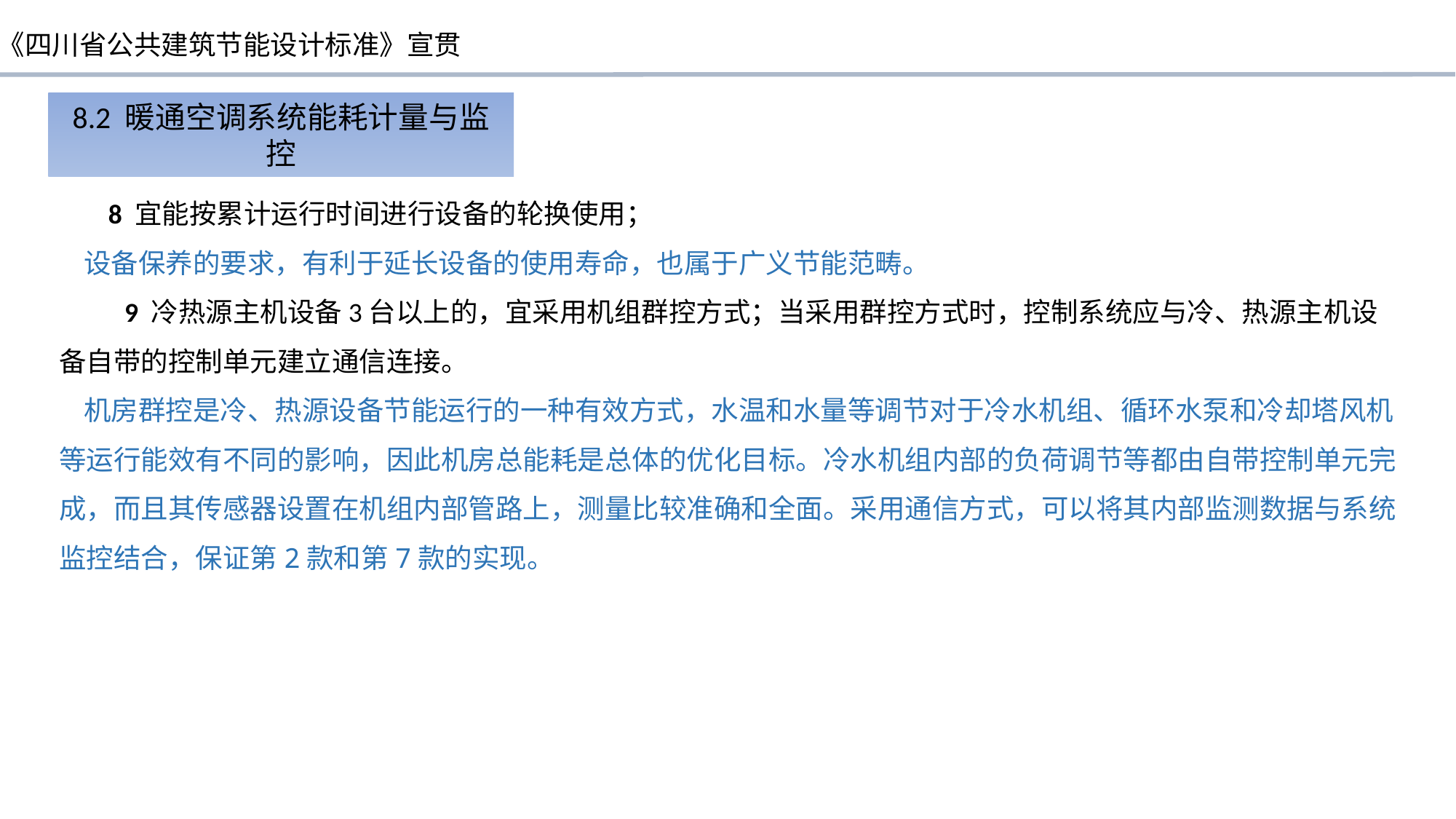

8.2 暖通空调系统能耗计量与监控
        8 宜能按累计运行时间进行设备的轮换使用；
   设备保养的要求，有利于延长设备的使用寿命，也属于广义节能范畴。
    9 冷热源主机设备3台以上的，宜采用机组群控方式；当采用群控方式时，控制系统应与冷、热源主机设备自带的控制单元建立通信连接。
   机房群控是冷、热源设备节能运行的一种有效方式，水温和水量等调节对于冷水机组、循环水泵和冷却塔风机等运行能效有不同的影响，因此机房总能耗是总体的优化目标。冷水机组内部的负荷调节等都由自带控制单元完成，而且其传感器设置在机组内部管路上，测量比较准确和全面。采用通信方式，可以将其内部监测数据与系统监控结合，保证第2款和第7款的实现。